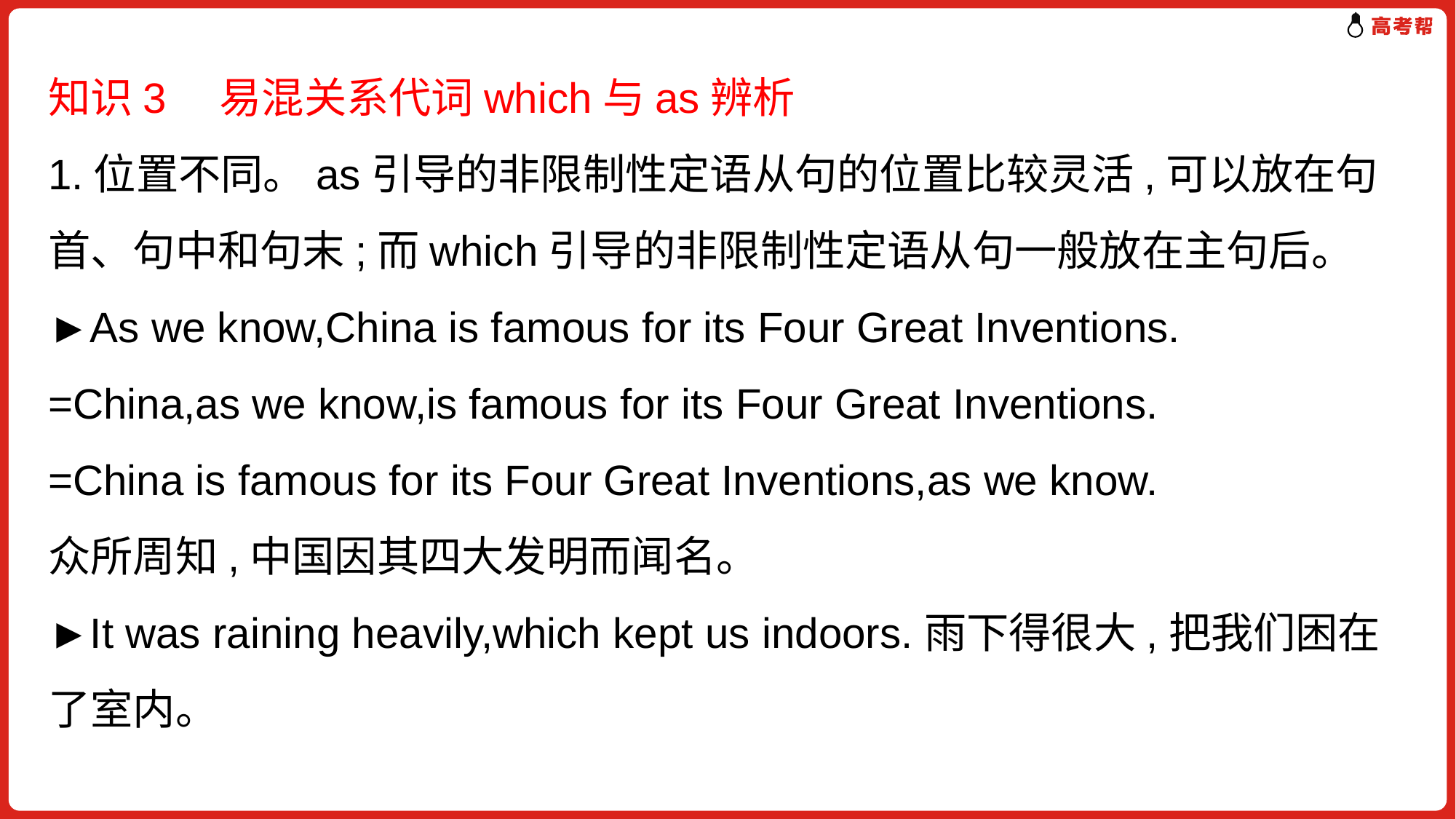

知识3　易混关系代词which与as辨析
1.位置不同。as引导的非限制性定语从句的位置比较灵活,可以放在句首、句中和句末;而which引导的非限制性定语从句一般放在主句后。
►As we know,China is famous for its Four Great Inventions.
=China,as we know,is famous for its Four Great Inventions.
=China is famous for its Four Great Inventions,as we know.
众所周知,中国因其四大发明而闻名。
►It was raining heavily,which kept us indoors.雨下得很大,把我们困在了室内。